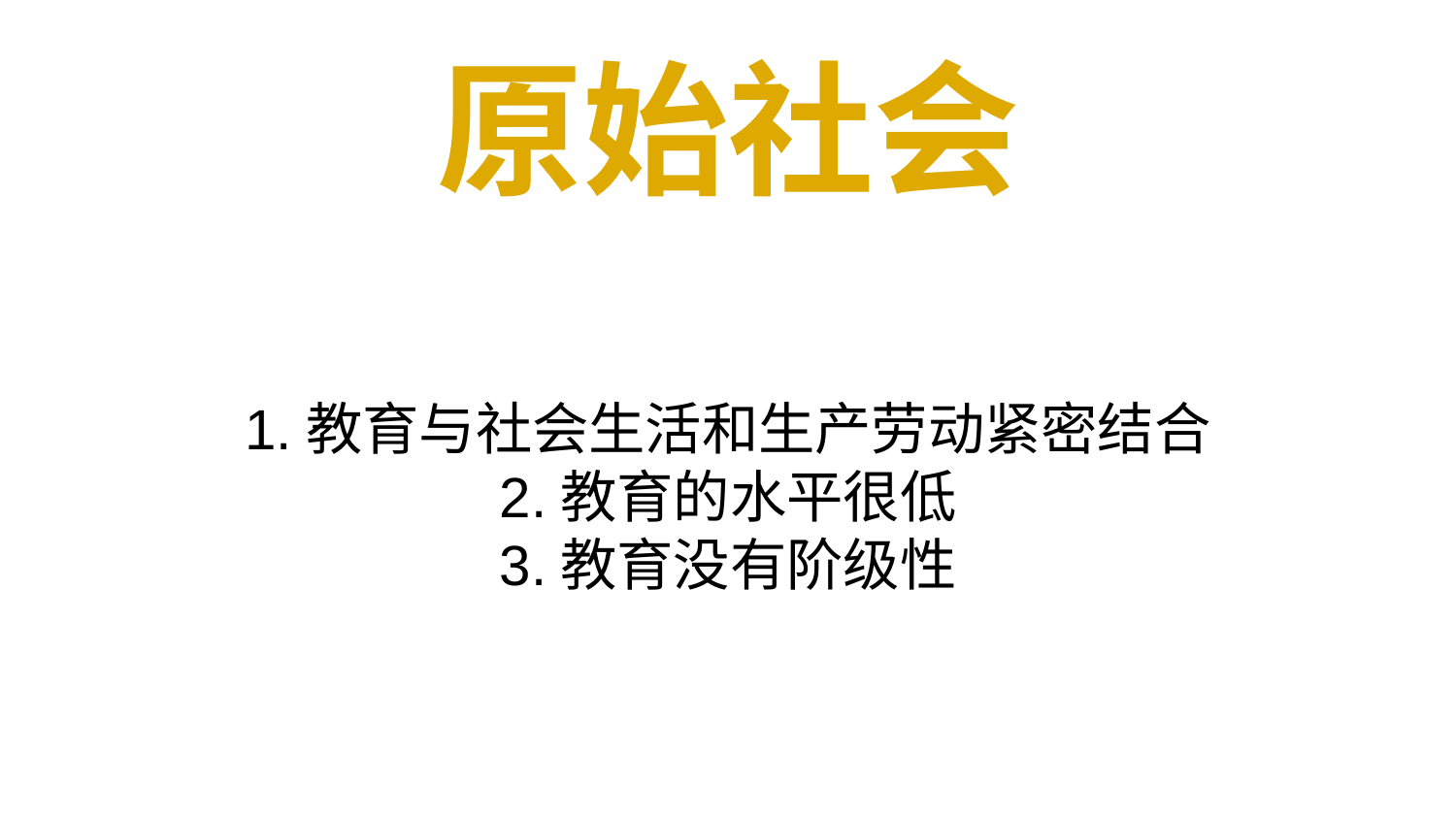

原始社会
1.教育与社会生活和生产劳动紧密结合
2.教育的水平很低
3.教育没有阶级性